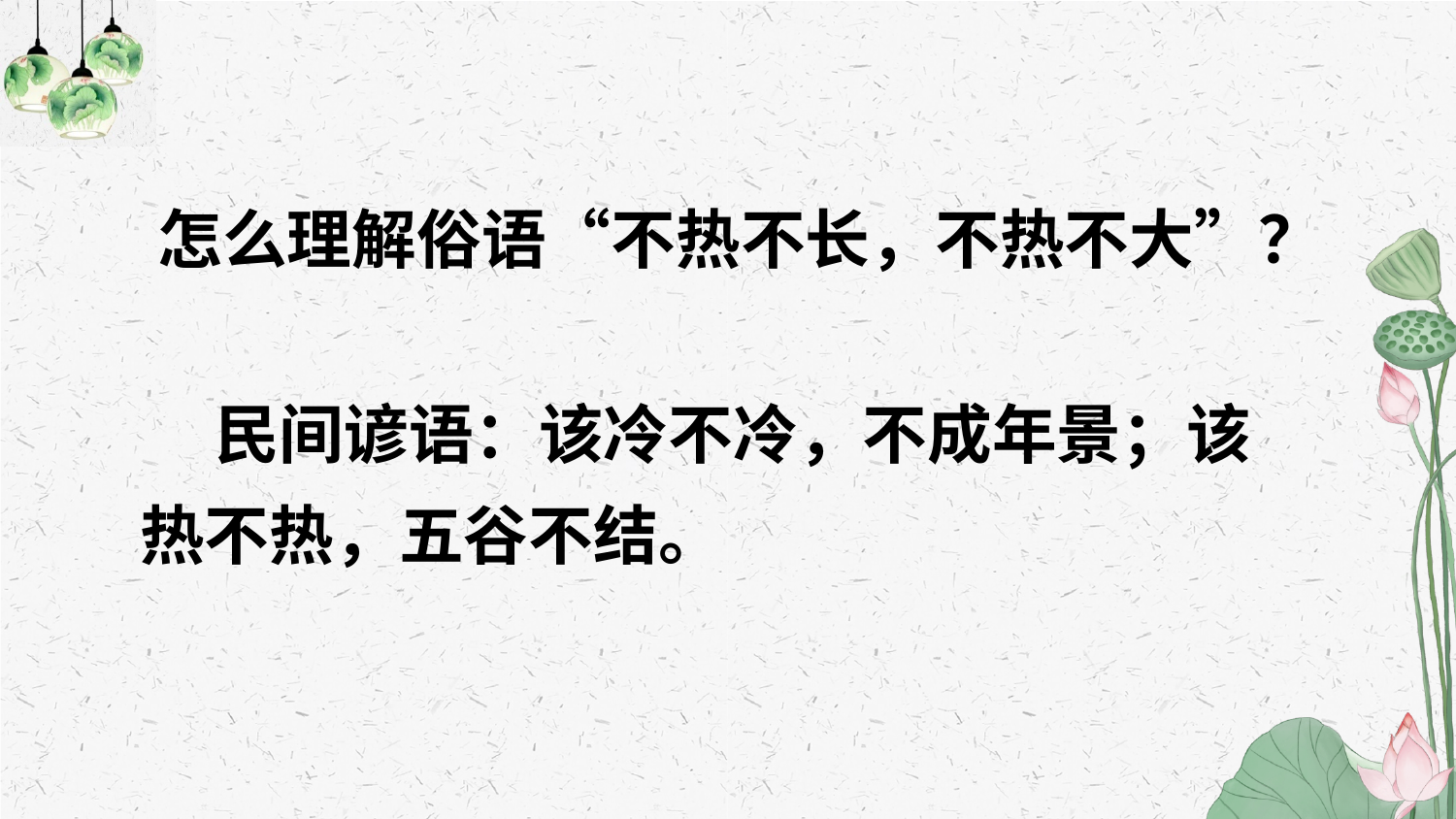

怎么理解俗语“不热不长，不热不大”？
    民间谚语：该冷不冷，不成年景；该热不热，五谷不结。